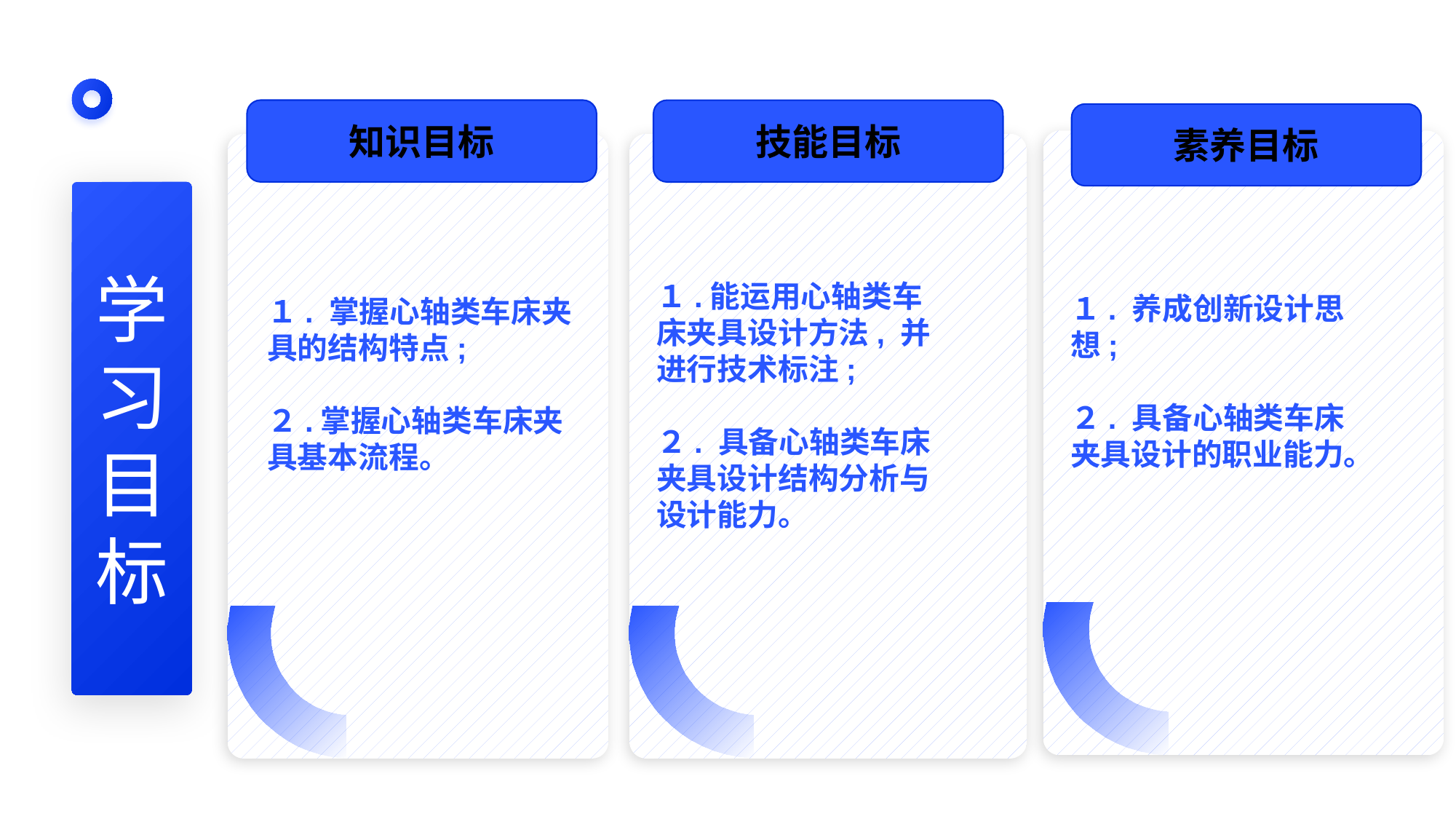

知识目标
技能目标
素养目标

１. 养成创新设计思想;

２. 具备心轴类车床夹具设计的职业能力。

１.能运用心轴类车床夹具设计方法, 并进行技术标注;

２. 具备心轴类车床夹具设计结构分析与设计能力。

学
习
目
标
１. 掌握心轴类车床夹具的结构特点;

２.掌握心轴类车床夹具基本流程。